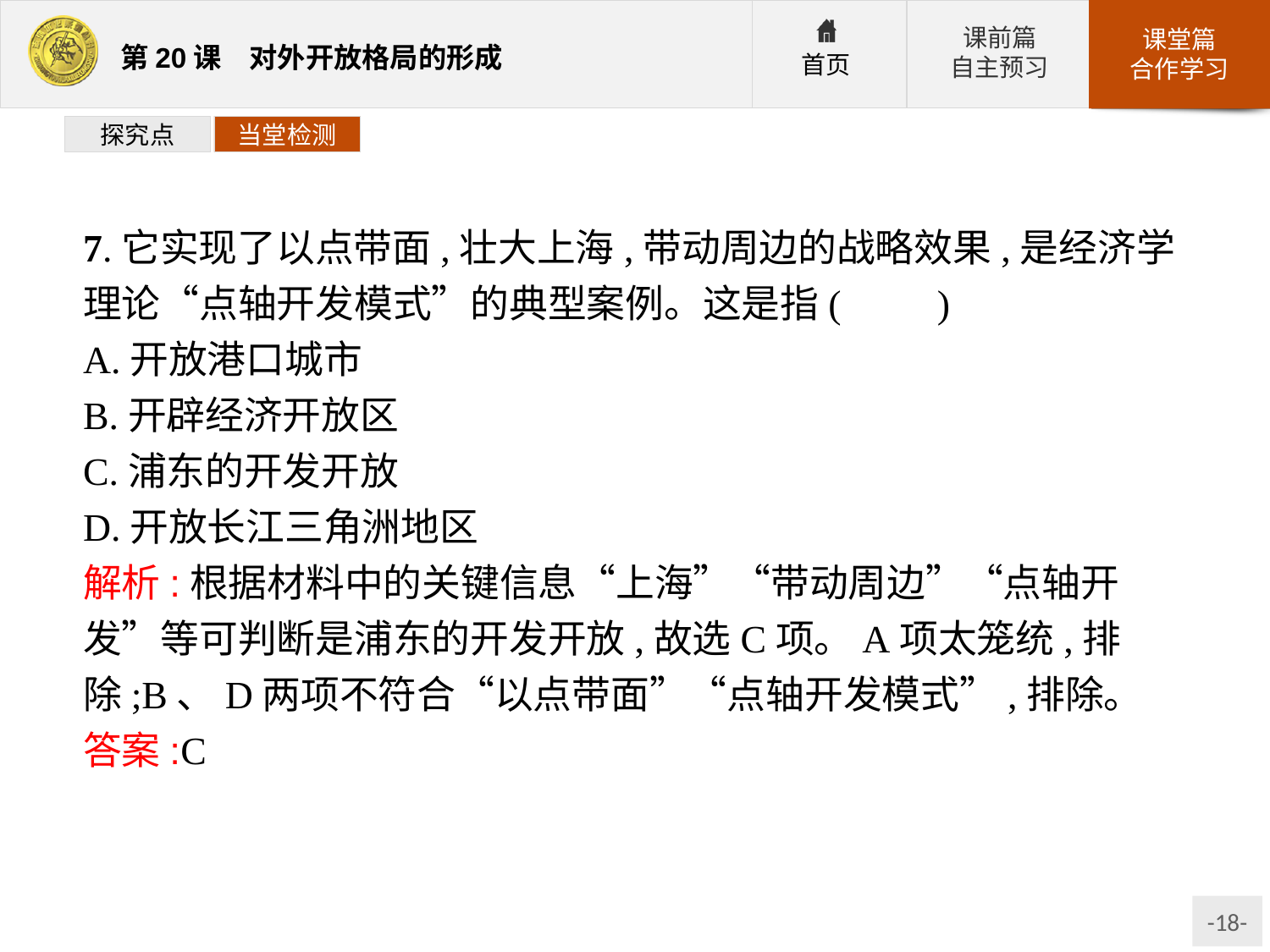

探究点
当堂检测
7.它实现了以点带面,壮大上海,带动周边的战略效果,是经济学理论“点轴开发模式”的典型案例。这是指(　　)
A.开放港口城市
B.开辟经济开放区
C.浦东的开发开放
D.开放长江三角洲地区
解析:根据材料中的关键信息“上海”“带动周边”“点轴开发”等可判断是浦东的开发开放,故选C项。A项太笼统,排除;B、D两项不符合“以点带面”“点轴开发模式”,排除。
答案:C